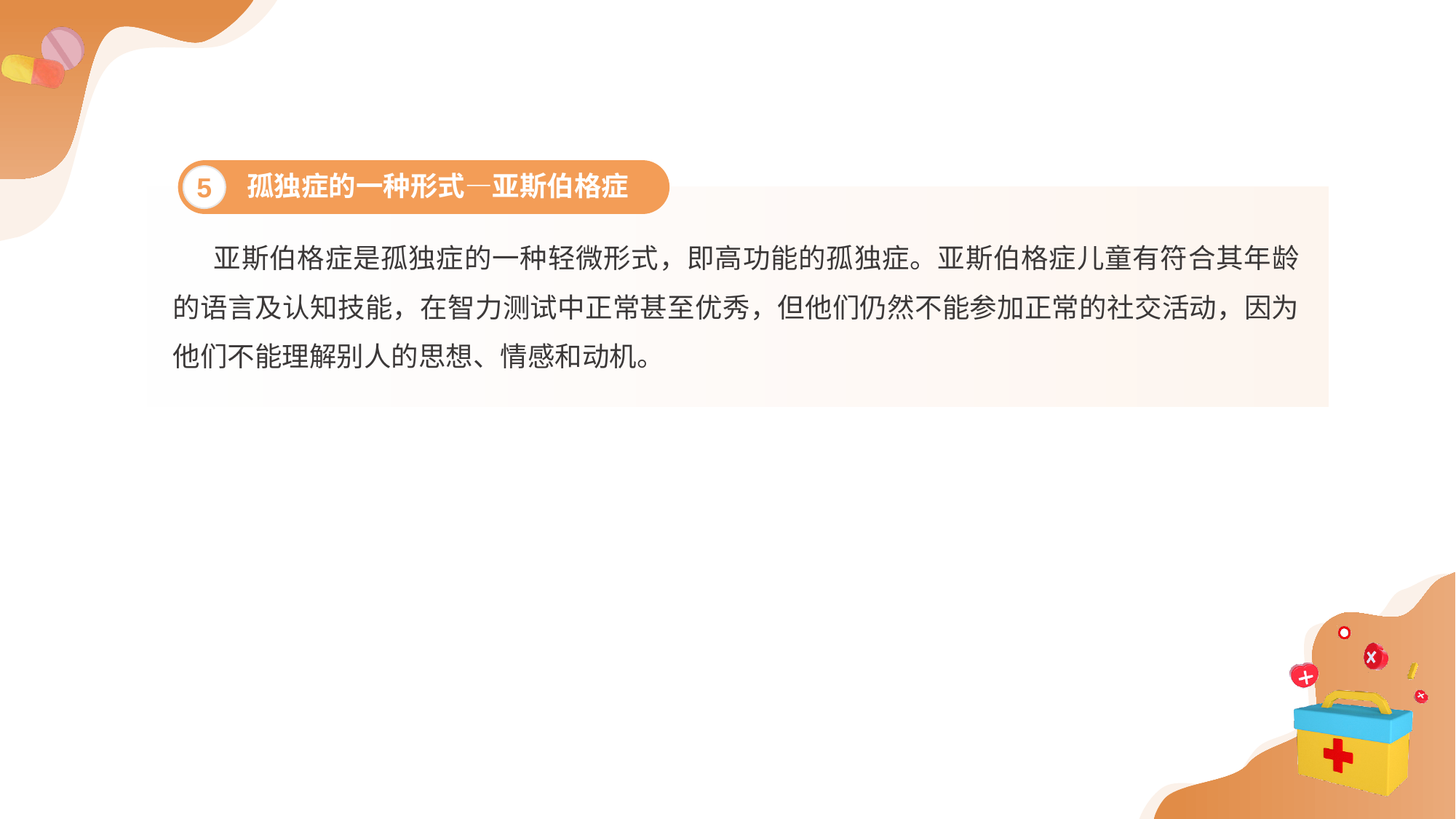

孤独症的一种形式—亚斯伯格症

5

     亚斯伯格症是孤独症的一种轻微形式，即高功能的孤独症。亚斯伯格症儿童有符合其年龄的语言及认知技能，在智力测试中正常甚至优秀，但他们仍然不能参加正常的社交活动，因为他们不能理解别人的思想、情感和动机。